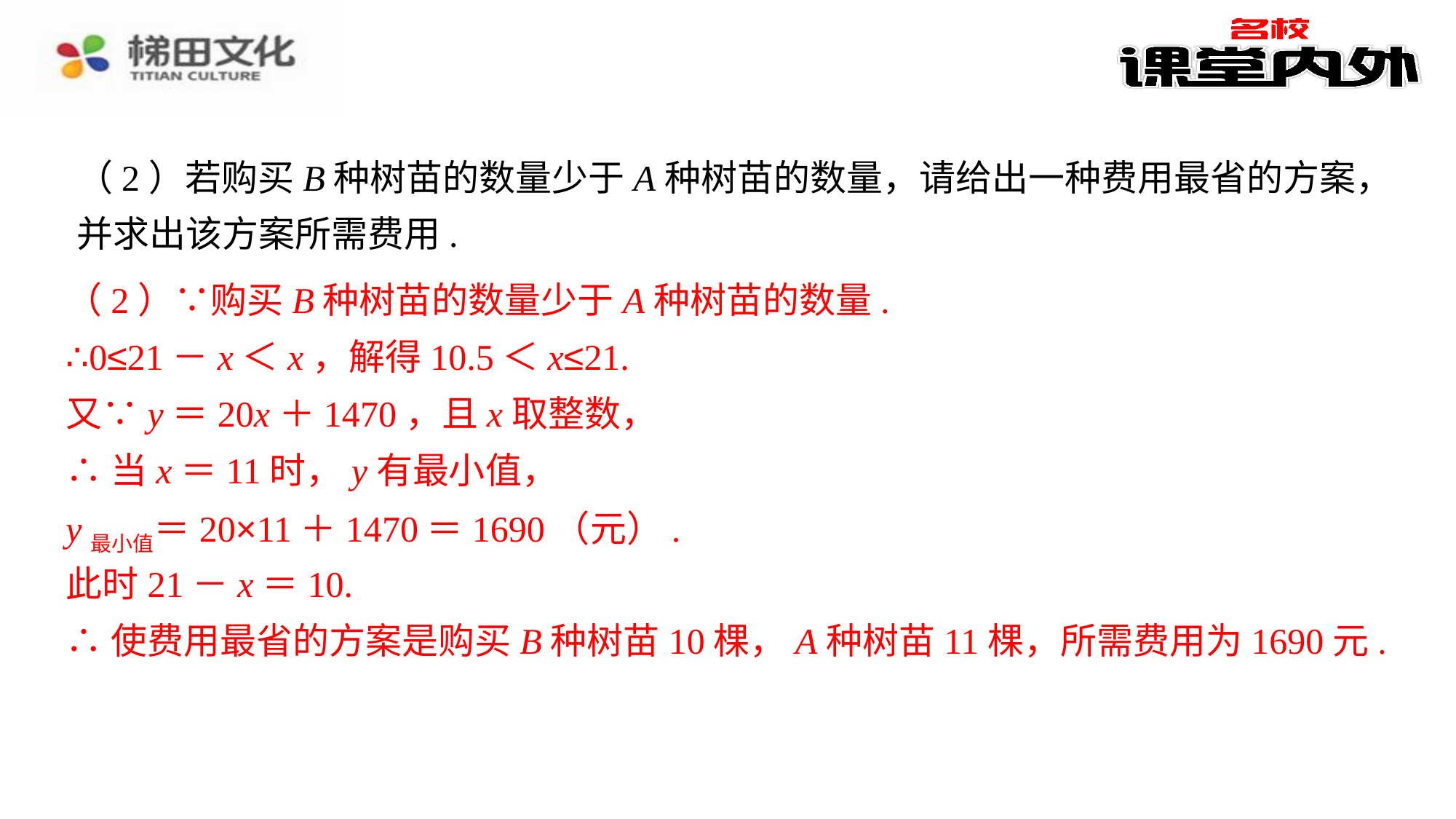

（2）若购买B种树苗的数量少于A种树苗的数量，请给出一种费用最省的方案，并求出该方案所需费用.
（2）∵购买B种树苗的数量少于A种树苗的数量.
（2）∵购买B种树苗的数量少于A种树苗的数量.⁠
∴0≤21－x＜x，解得10.5＜x≤21.⁠
又∵y＝20x＋1470，且x取整数，⁠
∴当x＝11时，y有最小值，⁠
y最小值＝20×11＋1470＝1690（元）.⁠
此时21－x＝10.⁠
∴使费用最省的方案是购买B种树苗10棵，A种树苗11棵，所需费用为1690元.⁠
∴0≤21－x＜x，解得10.5＜x≤21.
又∵y＝20x＋1470，且x取整数，
∴当x＝11时，y有最小值，
y最小值＝20×11＋1470＝1690（元）.
此时21－x＝10.
∴使费用最省的方案是购买B种树苗10棵，A种树苗11棵，所需费用为1690元.